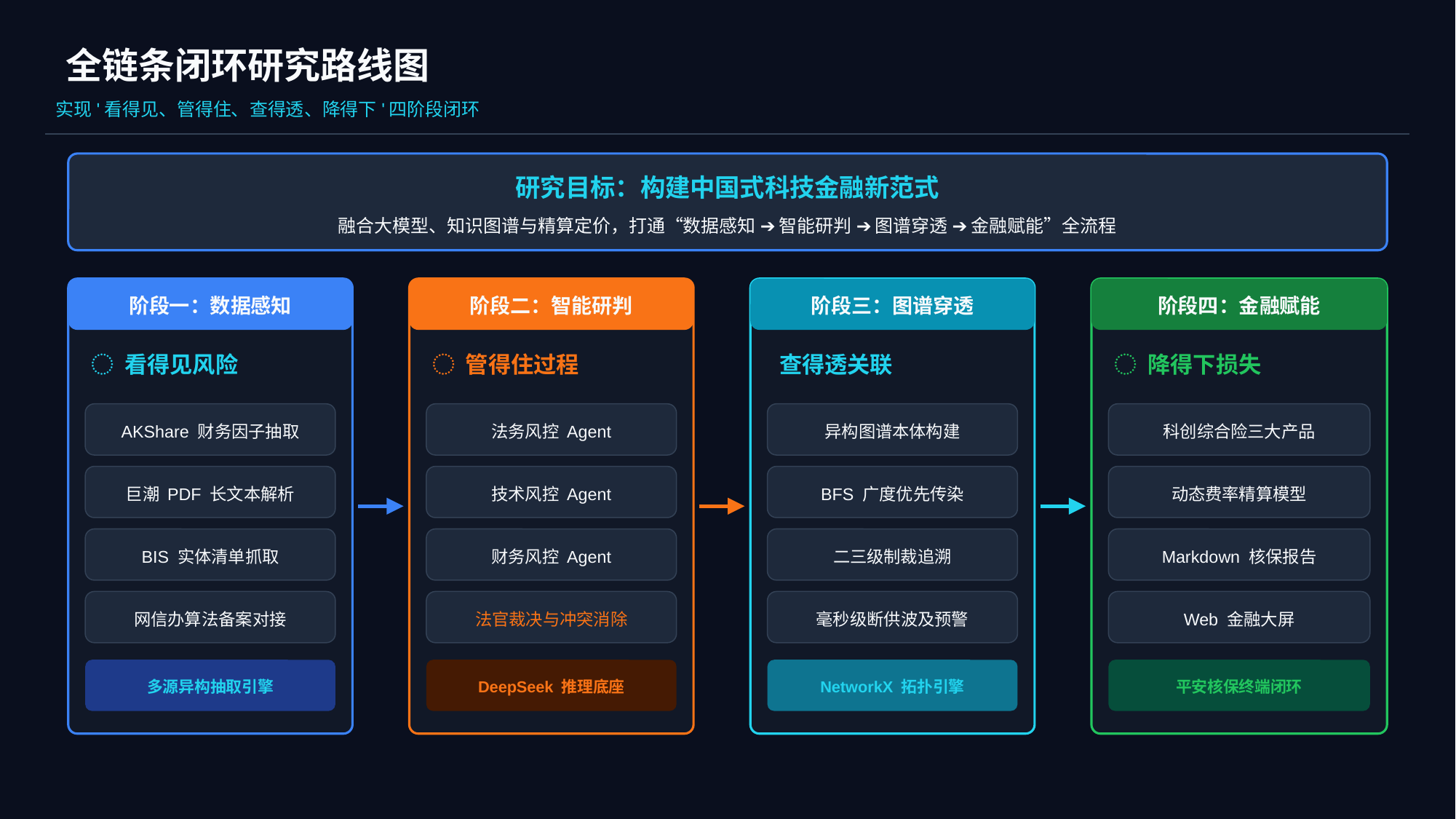

全链条闭环研究路线图
实现'看得见、管得住、查得透、降得下'四阶段闭环

研究目标：构建中国式科技金融新范式
融合大模型、知识图谱与精算定价，打通“数据感知 ➔ 智能研判 ➔ 图谱穿透 ➔ 金融赋能”全流程

阶段一：数据感知
阶段二：智能研判
阶段三：图谱穿透
阶段四：金融赋能
️ 看得见风险
️ 管得住过程
查得透关联
️ 降得下损失

AKShare 财务因子抽取
法务风控 Agent
异构图谱本体构建
科创综合险三大产品

巨潮 PDF 长文本解析
技术风控 Agent
BFS 广度优先传染
动态费率精算模型

BIS 实体清单抓取
财务风控 Agent
二三级制裁追溯
Markdown 核保报告

网信办算法备案对接
法官裁决与冲突消除
毫秒级断供波及预警
Web 金融大屏

多源异构抽取引擎
DeepSeek 推理底座
NetworkX 拓扑引擎
平安核保终端闭环